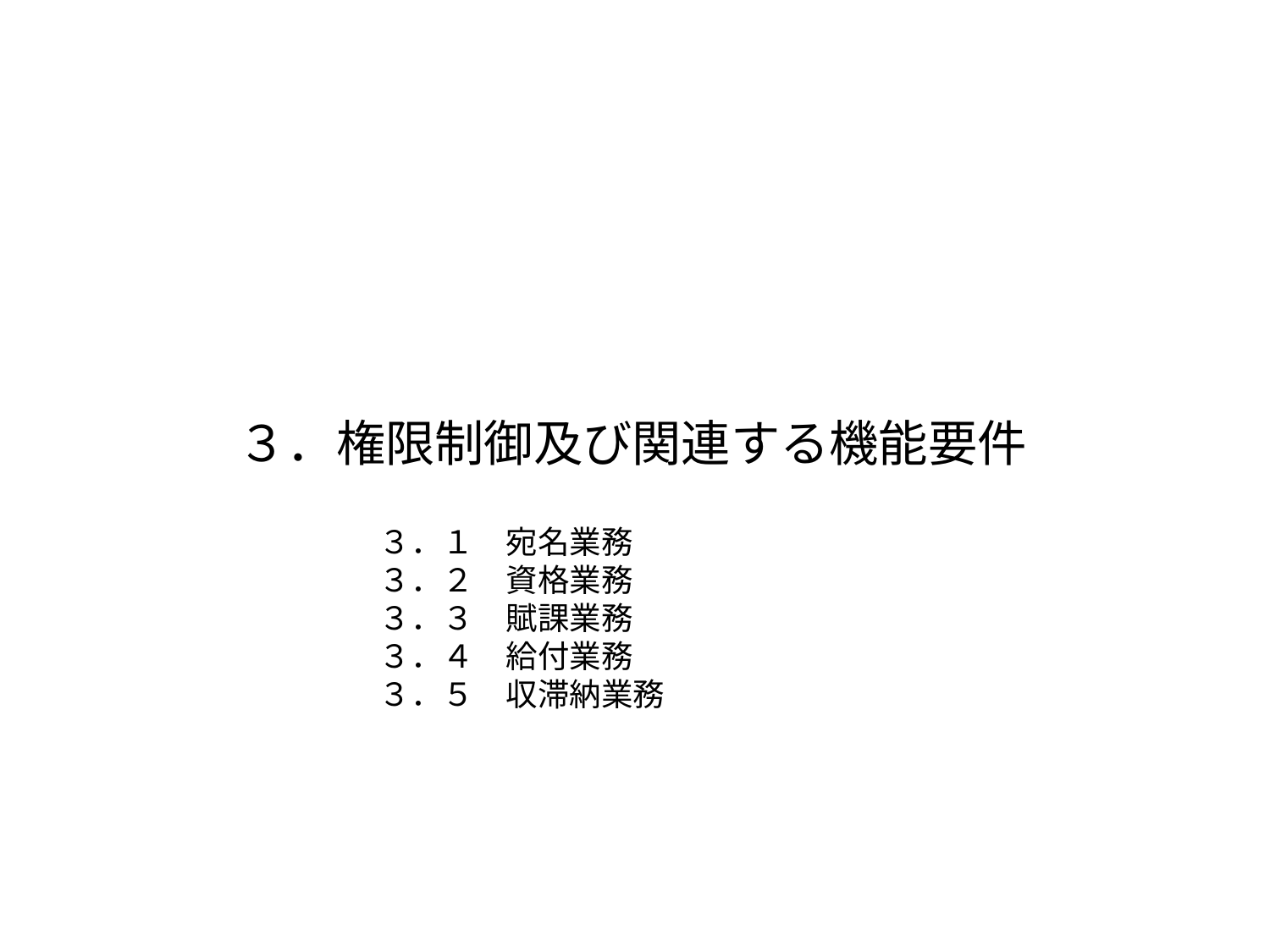

３．権限制御及び関連する機能要件
　３．１　宛名業務
　３．２　資格業務
　３．３　賦課業務
　３．４　給付業務
　３．５　収滞納業務